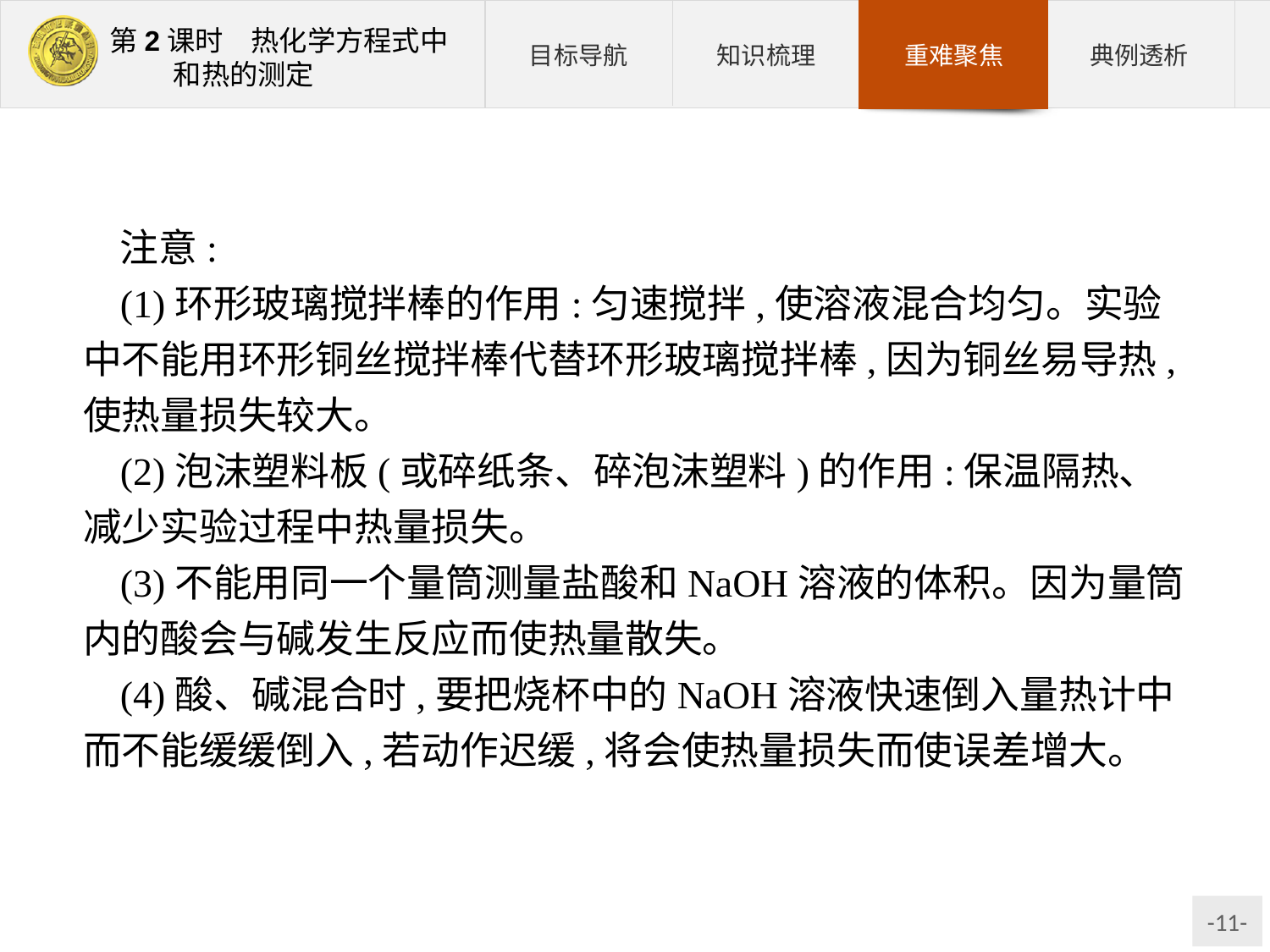

注意:
(1)环形玻璃搅拌棒的作用:匀速搅拌,使溶液混合均匀。实验中不能用环形铜丝搅拌棒代替环形玻璃搅拌棒,因为铜丝易导热,使热量损失较大。
(2)泡沫塑料板(或碎纸条、碎泡沫塑料)的作用:保温隔热、减少实验过程中热量损失。
(3)不能用同一个量筒测量盐酸和NaOH溶液的体积。因为量筒内的酸会与碱发生反应而使热量散失。
(4)酸、碱混合时,要把烧杯中的NaOH溶液快速倒入量热计中而不能缓缓倒入,若动作迟缓,将会使热量损失而使误差增大。